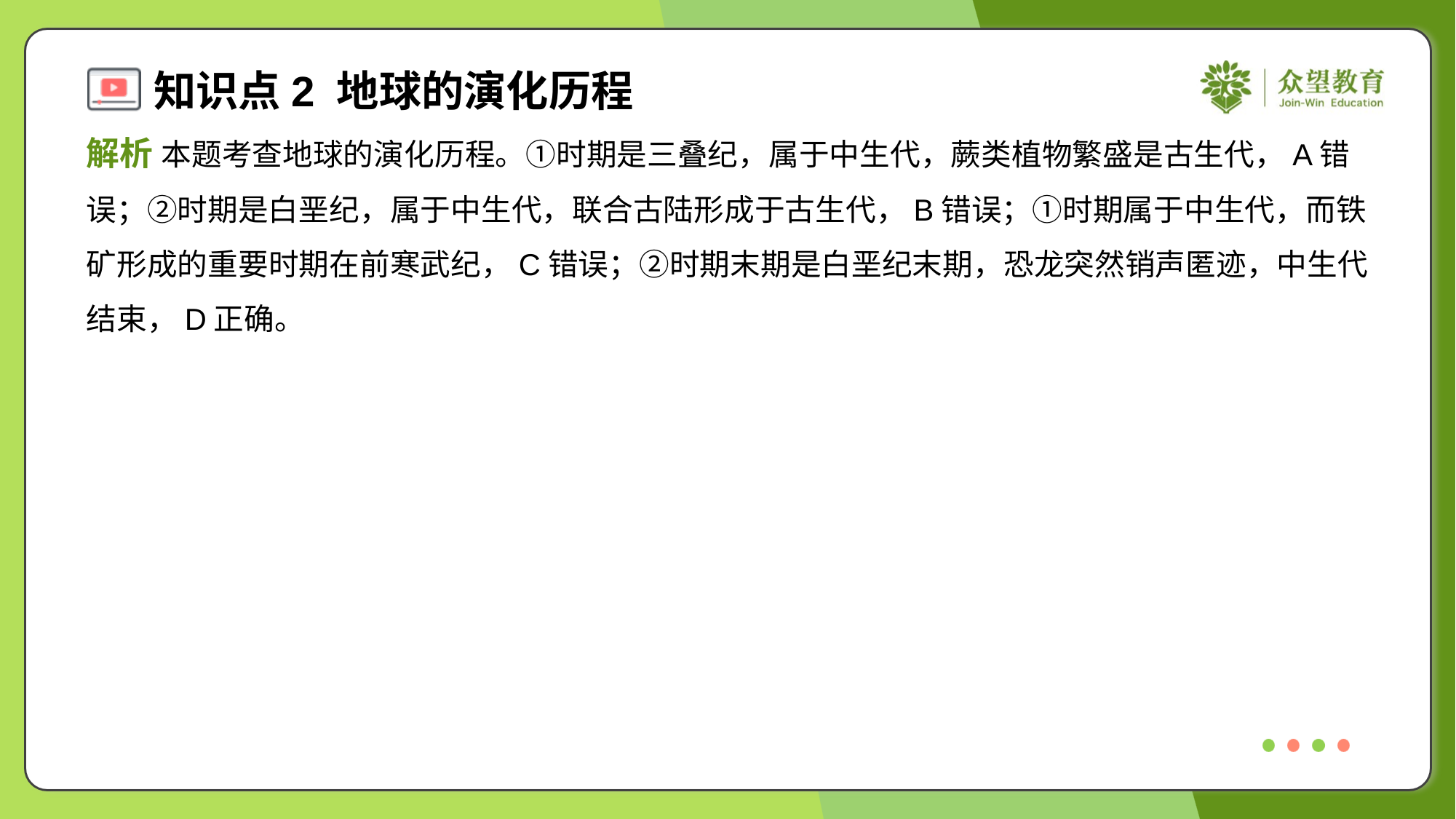

解析 本题考查地球的演化历程。①时期是三叠纪，属于中生代，蕨类植物繁盛是古生代，A错
误；②时期是白垩纪，属于中生代，联合古陆形成于古生代，B错误；①时期属于中生代，而铁
矿形成的重要时期在前寒武纪，C错误；②时期末期是白垩纪末期，恐龙突然销声匿迹，中生代
结束，D正确。